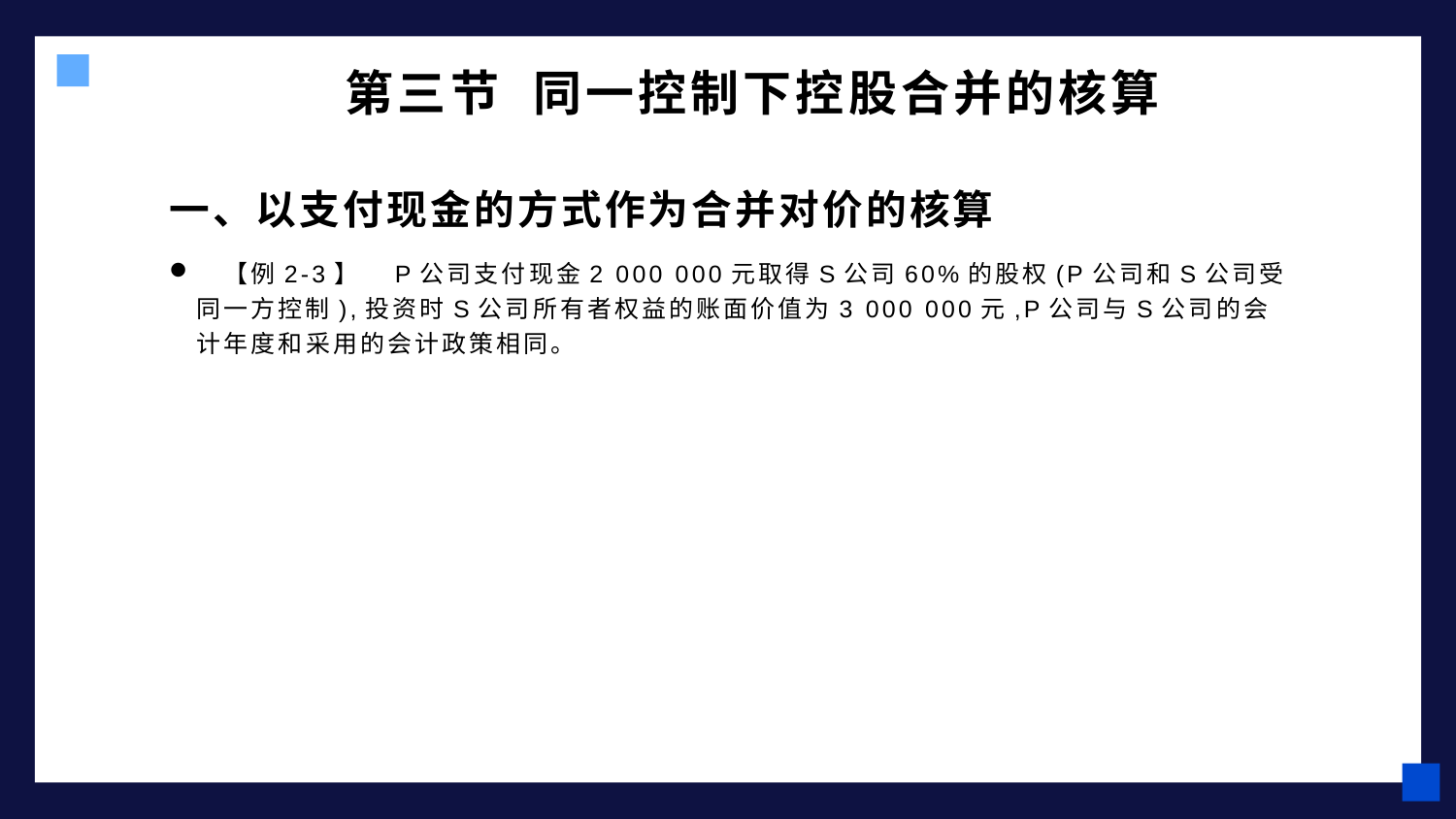

# 第三节  同一控制下控股合并的核算
一、以支付现金的方式作为合并对价的核算
　【例2-3】　P公司支付现金2 000 000元取得S公司60%的股权(P公司和S公司受同一方控制),投资时S公司所有者权益的账面价值为3 000 000元,P公司与S公司的会计年度和采用的会计政策相同。